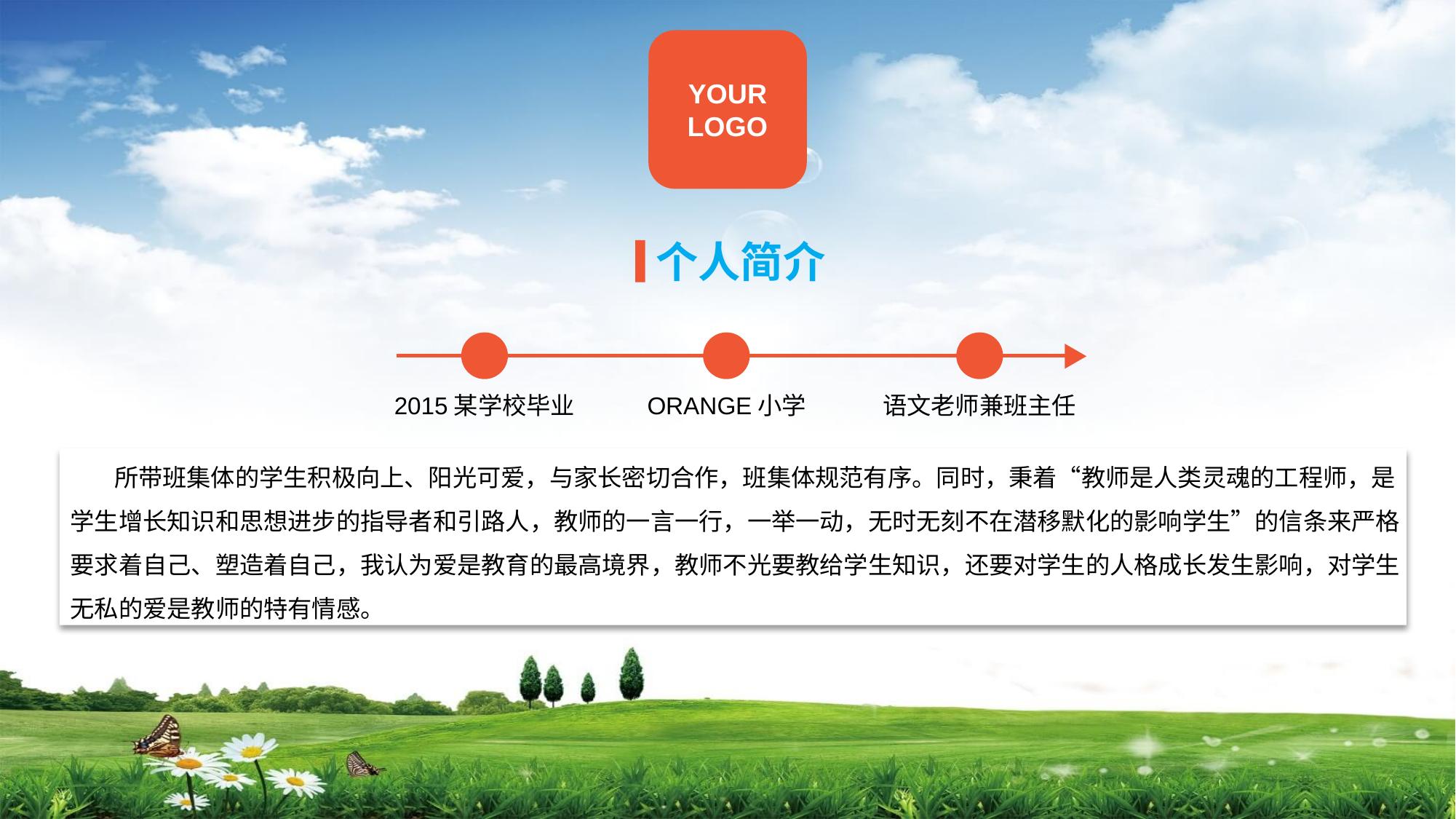

个人简介

2015某学校毕业
ORANGE小学
语文老师兼班主任

       所带班集体的学生积极向上、阳光可爱，与家长密切合作，班集体规范有序。同时，秉着“教师是人类灵魂的工程师，是学生增长知识和思想进步的指导者和引路人，教师的一言一行，一举一动，无时无刻不在潜移默化的影响学生”的信条来严格要求着自己、塑造着自己，我认为爱是教育的最高境界，教师不光要教给学生知识，还要对学生的人格成长发生影响，对学生无私的爱是教师的特有情感。